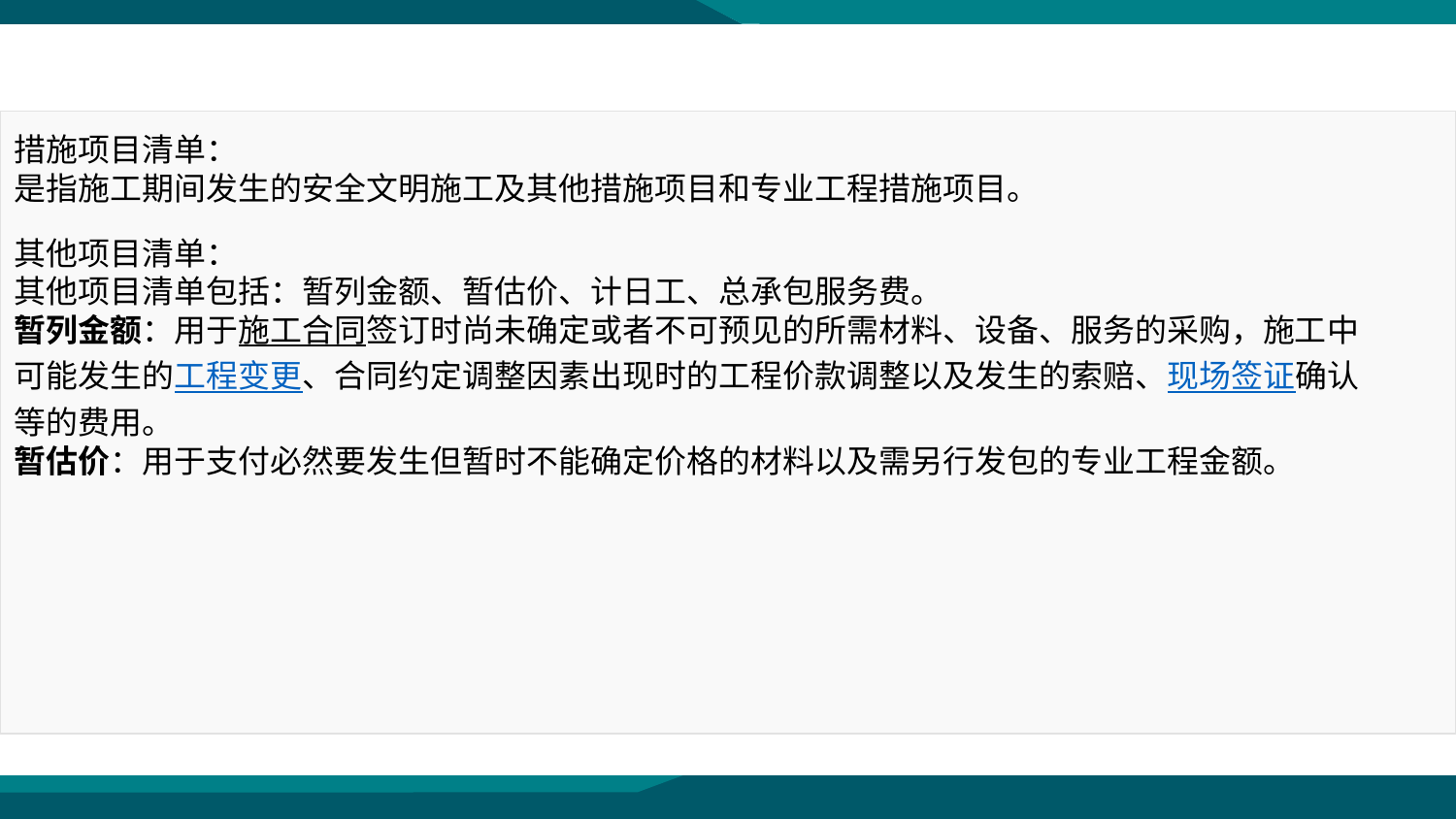

措施项目清单：
是指施工期间发生的安全文明施工及其他措施项目和专业工程措施项目。

其他项目清单：
其他项目清单包括：暂列金额、暂估价、计日工、总承包服务费。
暂列金额：用于施工合同签订时尚未确定或者不可预见的所需材料、设备、服务的采购，施工中可能发生的工程变更、合同约定调整因素出现时的工程价款调整以及发生的索赔、现场签证确认等的费用。
暂估价：用于支付必然要发生但暂时不能确定价格的材料以及需另行发包的专业工程金额。